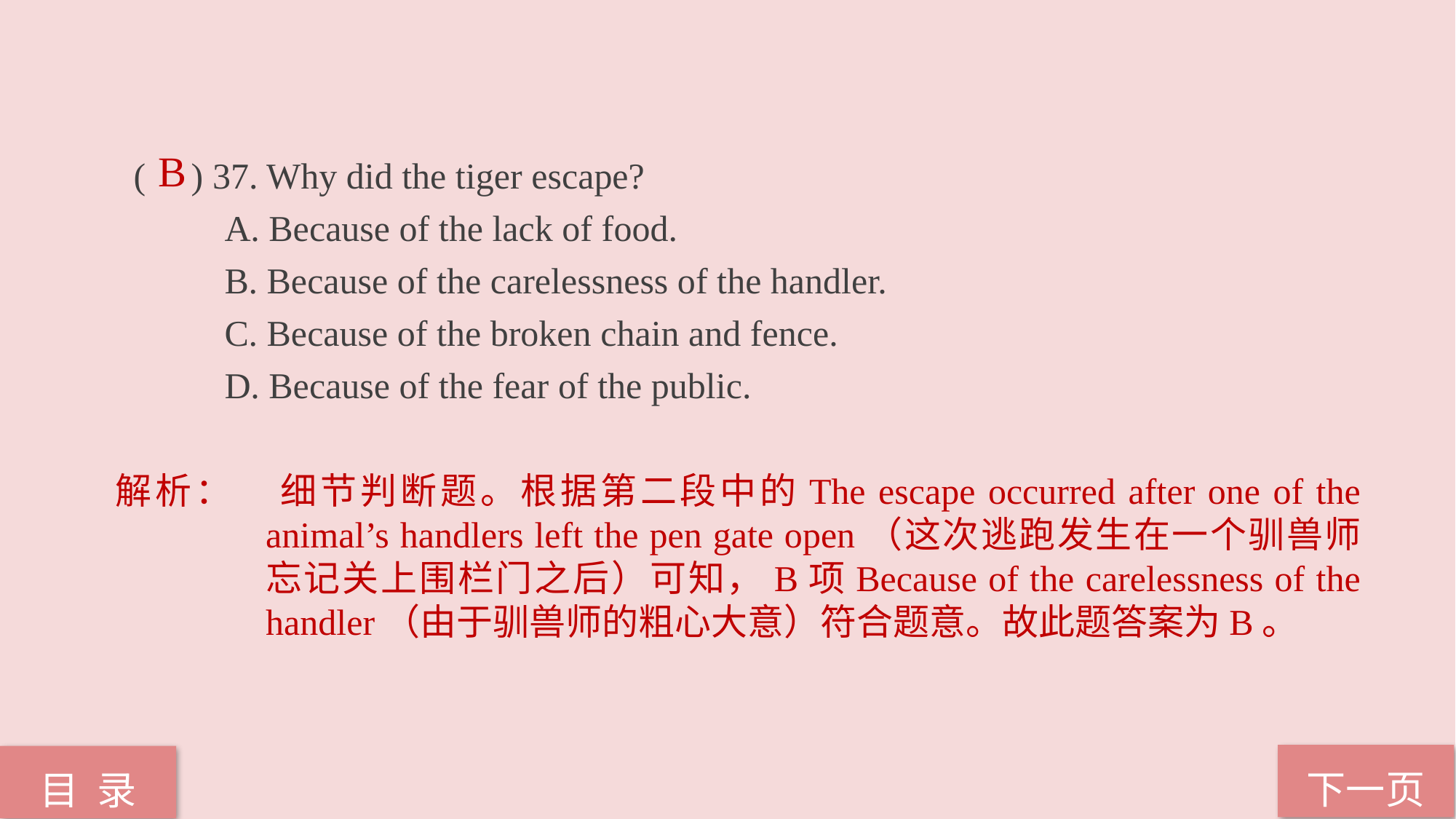

(     ) 37. Why did the tiger escape?
          A. Because of the lack of food.
          B. Because of the carelessness of the handler.
          C. Because of the broken chain and fence.
          D. Because of the fear of the public.
B
解析：	细节判断题。根据第二段中的The escape occurred after one of the animal’s handlers left the pen gate open（这次逃跑发生在一个驯兽师忘记关上围栏门之后）可知，B项Because of the carelessness of the handler（由于驯兽师的粗心大意）符合题意。故此题答案为B。